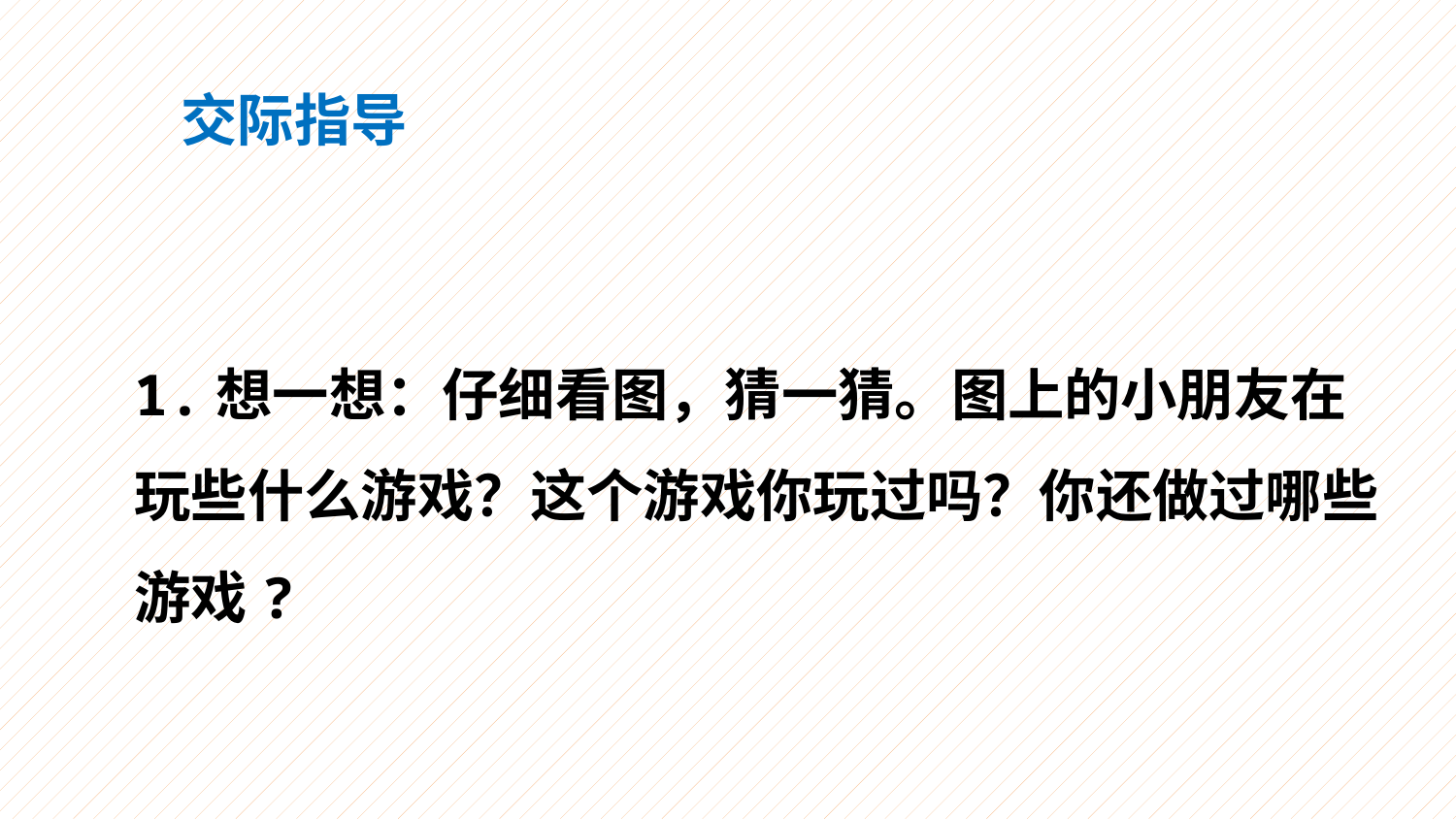

交际指导
1.想一想：仔细看图，猜一猜。图上的小朋友在玩些什么游戏？这个游戏你玩过吗？你还做过哪些游戏?